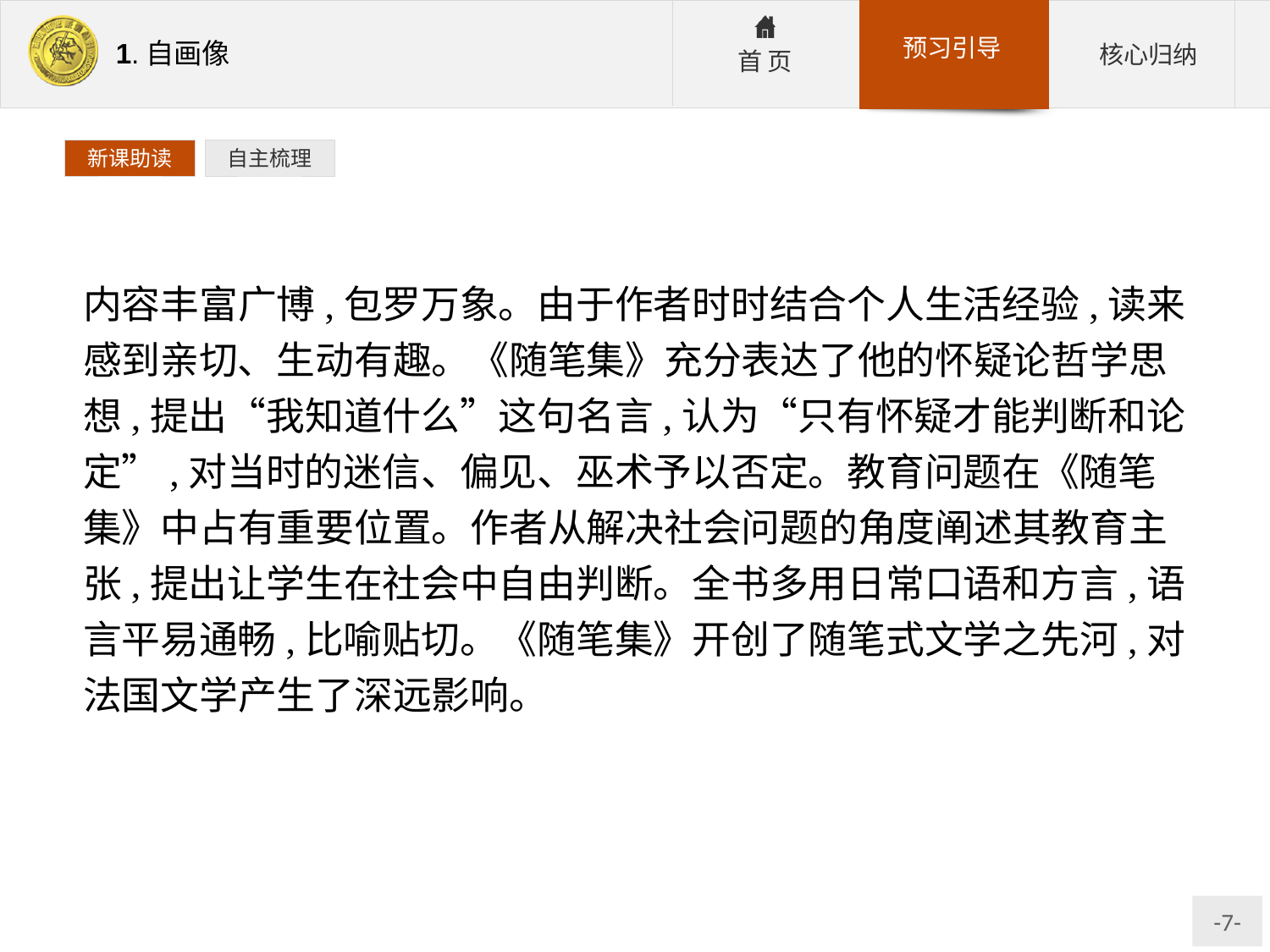

新课助读
自主梳理
内容丰富广博,包罗万象。由于作者时时结合个人生活经验,读来感到亲切、生动有趣。《随笔集》充分表达了他的怀疑论哲学思想,提出“我知道什么”这句名言,认为“只有怀疑才能判断和论定”,对当时的迷信、偏见、巫术予以否定。教育问题在《随笔集》中占有重要位置。作者从解决社会问题的角度阐述其教育主张,提出让学生在社会中自由判断。全书多用日常口语和方言,语言平易通畅,比喻贴切。《随笔集》开创了随笔式文学之先河,对法国文学产生了深远影响。